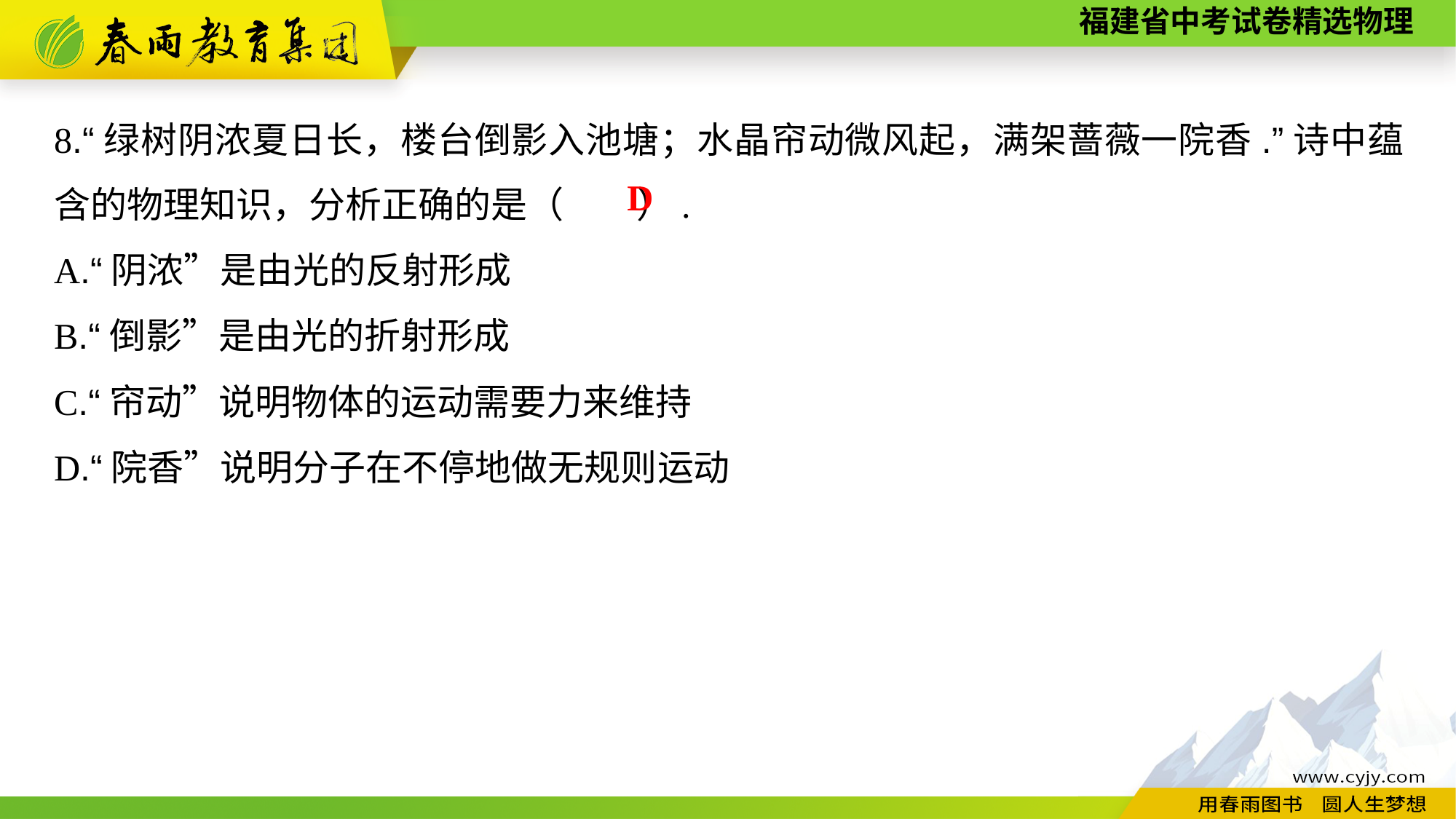

8.“绿树阴浓夏日长，楼台倒影入池塘；水晶帘动微风起，满架蔷薇一院香.”诗中蕴含的物理知识，分析正确的是（　　）.
A.“阴浓”是由光的反射形成
B.“倒影”是由光的折射形成
C.“帘动”说明物体的运动需要力来维持
D.“院香”说明分子在不停地做无规则运动
D